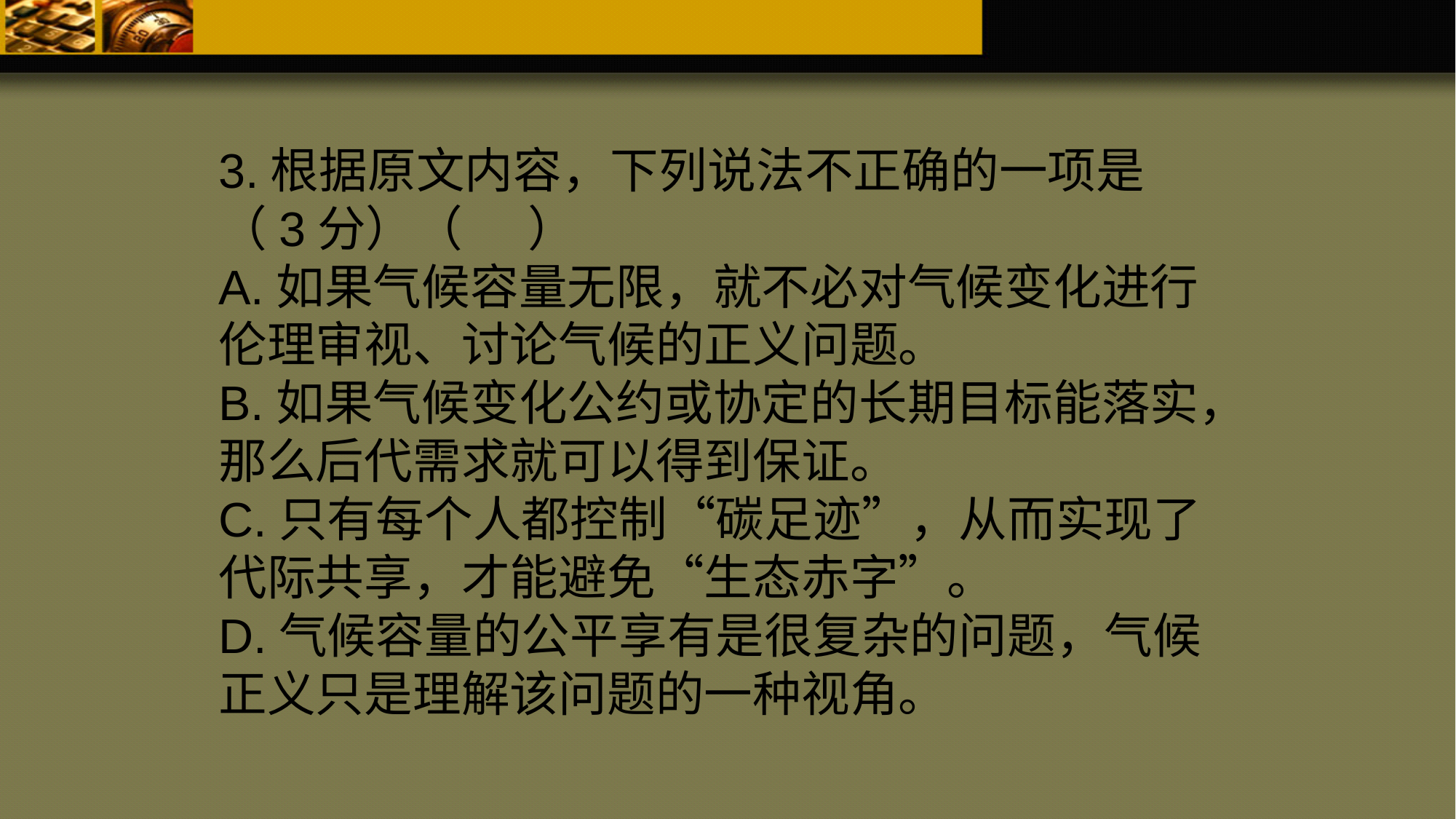

3.根据原文内容，下列说法不正确的一项是
（3分）（      ）
A.如果气候容量无限，就不必对气候变化进行伦理审视、讨论气候的正义问题。
B.如果气候变化公约或协定的长期目标能落实，那么后代需求就可以得到保证。
C.只有每个人都控制“碳足迹”，从而实现了代际共享，才能避免“生态赤字”。
D.气候容量的公平享有是很复杂的问题，气候正义只是理解该问题的一种视角。
29